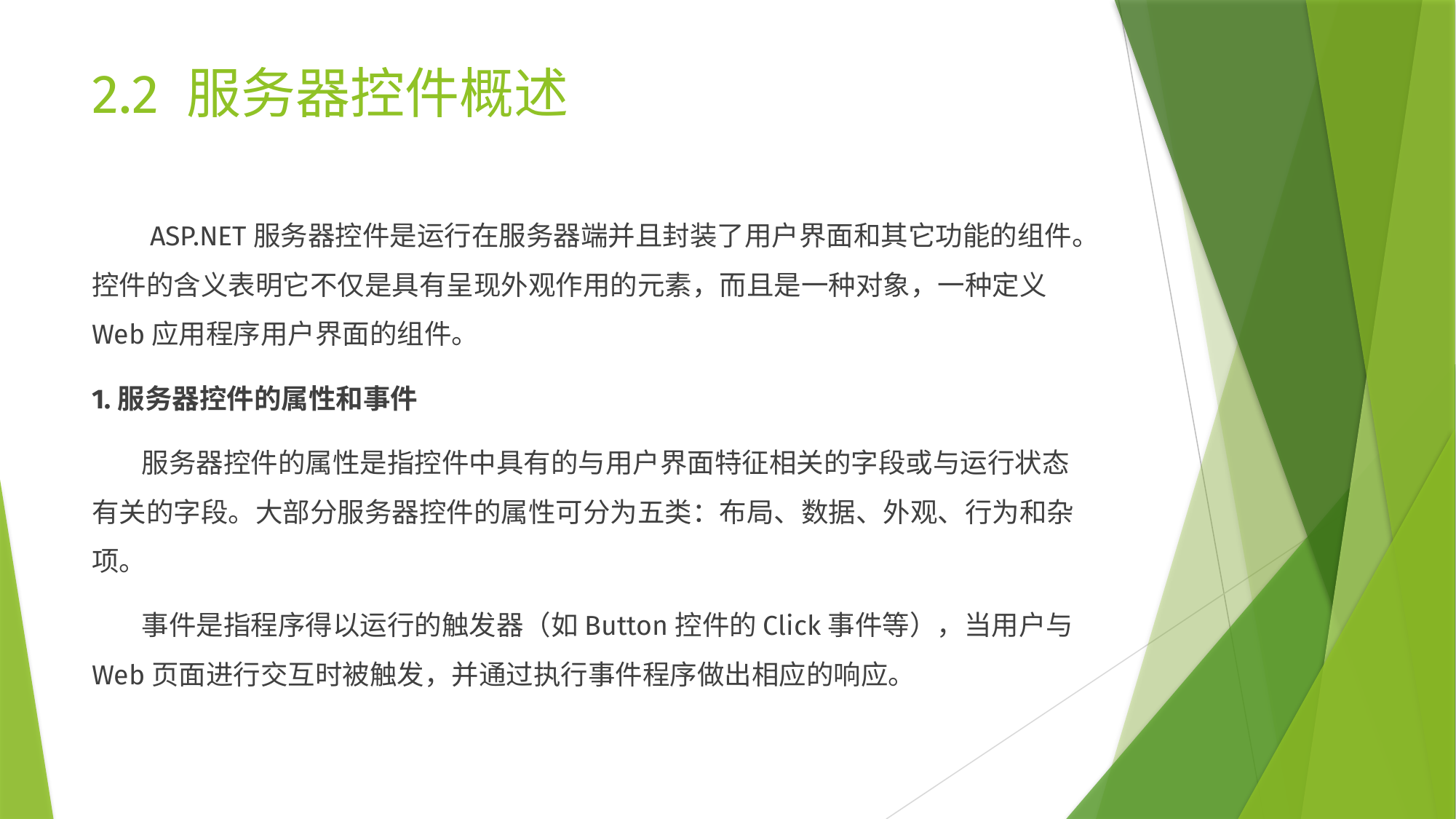

# 2.2 服务器控件概述
        ASP.NET服务器控件是运行在服务器端并且封装了用户界面和其它功能的组件。控件的含义表明它不仅是具有呈现外观作用的元素，而且是一种对象，一种定义Web应用程序用户界面的组件。
1.服务器控件的属性和事件
       服务器控件的属性是指控件中具有的与用户界面特征相关的字段或与运行状态有关的字段。大部分服务器控件的属性可分为五类：布局、数据、外观、行为和杂项。
       事件是指程序得以运行的触发器（如Button控件的Click事件等），当用户与Web页面进行交互时被触发，并通过执行事件程序做出相应的响应。